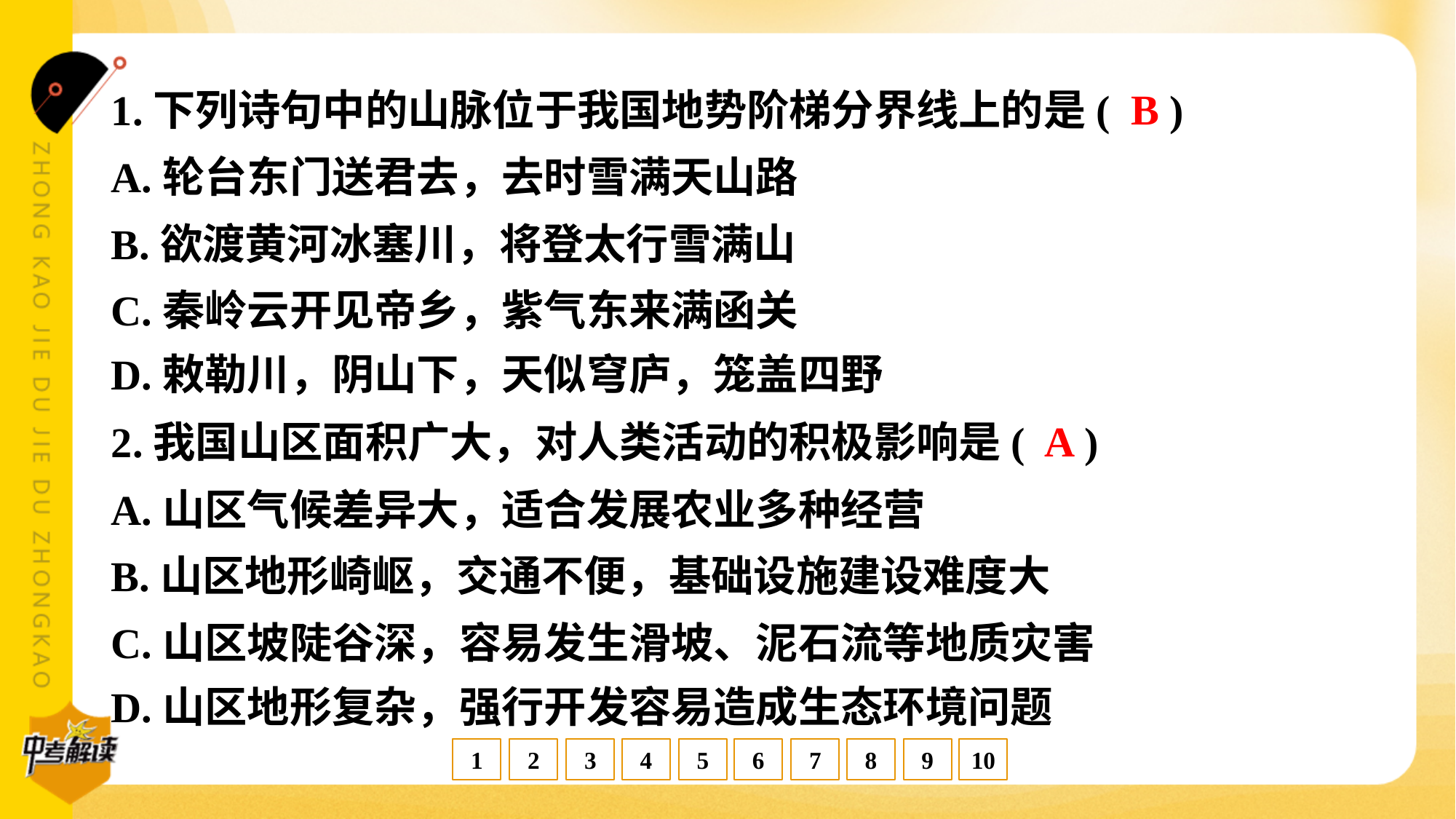

B
1.下列诗句中的山脉位于我国地势阶梯分界线上的是(     )
A.轮台东门送君去，去时雪满天山路
B.欲渡黄河冰塞川，将登太行雪满山
C.秦岭云开见帝乡，紫气东来满函关
D.敕勒川，阴山下，天似穹庐，笼盖四野
A
2.我国山区面积广大，对人类活动的积极影响是(     )
A.山区气候差异大，适合发展农业多种经营
B.山区地形崎岖，交通不便，基础设施建设难度大
C.山区坡陡谷深，容易发生滑坡、泥石流等地质灾害
D.山区地形复杂，强行开发容易造成生态环境问题